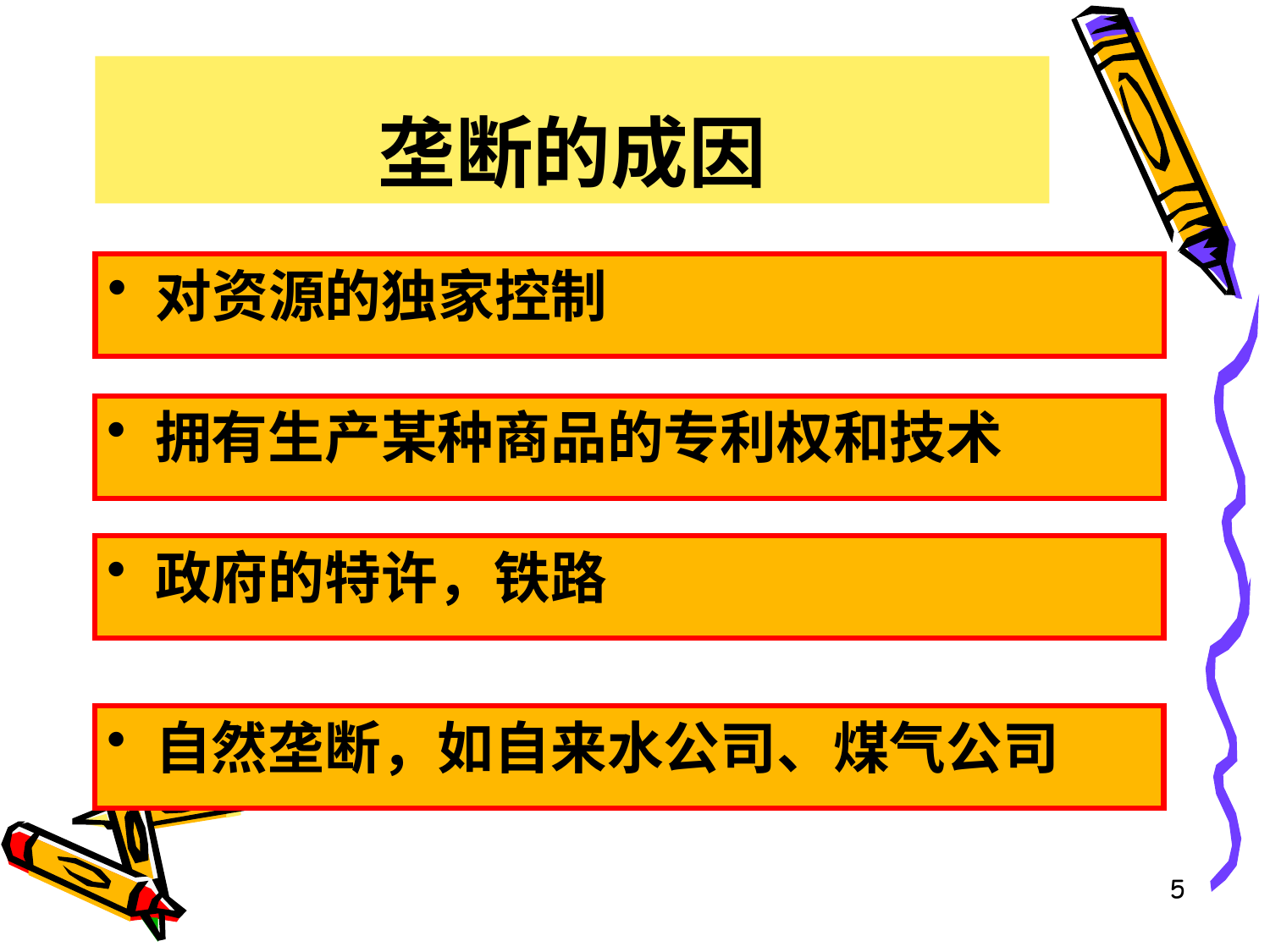

# 垄断的成因
对资源的独家控制
拥有生产某种商品的专利权和技术
政府的特许，铁路
自然垄断，如自来水公司、煤气公司
5